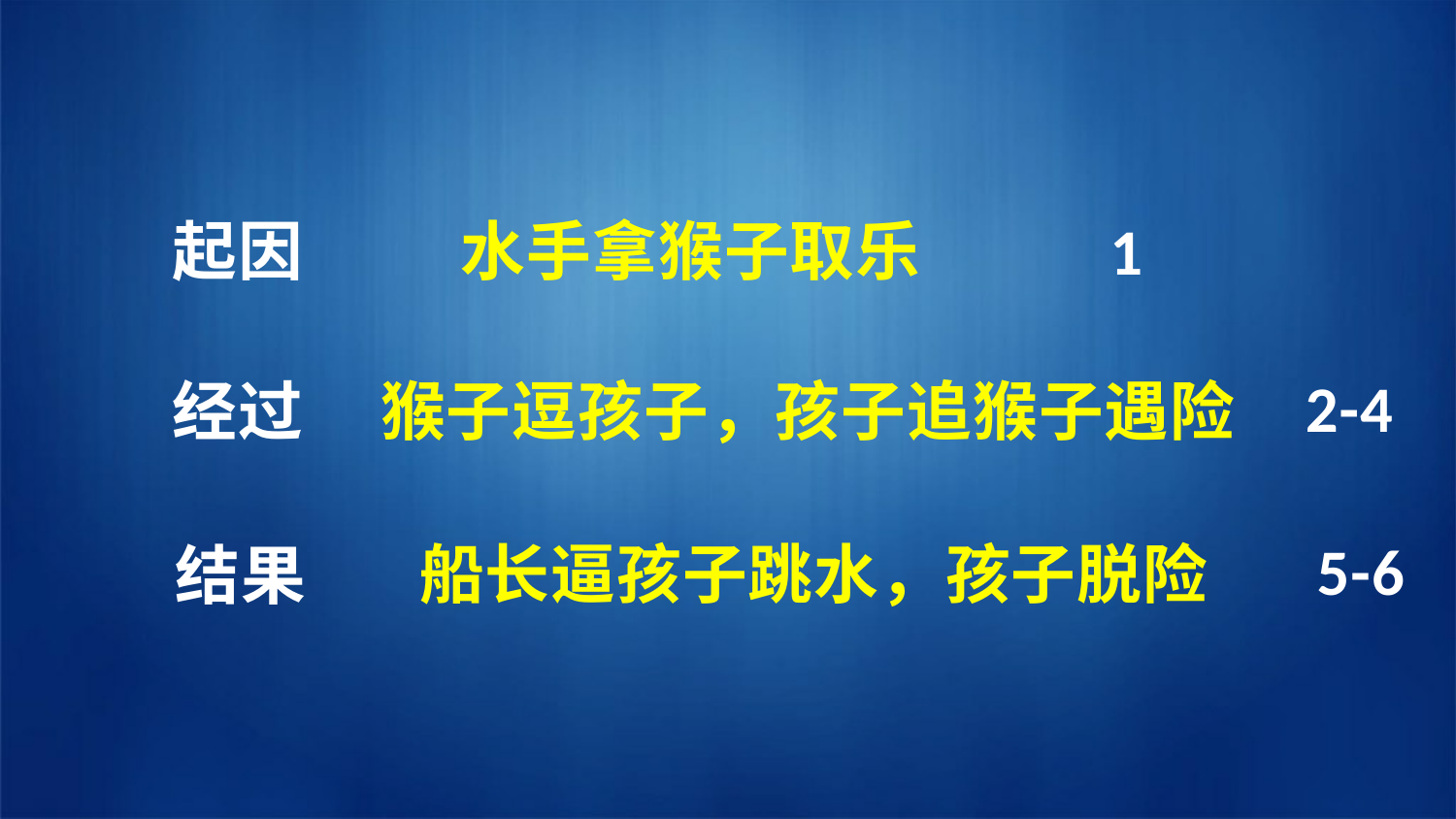

起因
水手拿猴子取乐
1
2-4
经过
猴子逗孩子，孩子追猴子遇险
5-6
船长逼孩子跳水，孩子脱险
结果